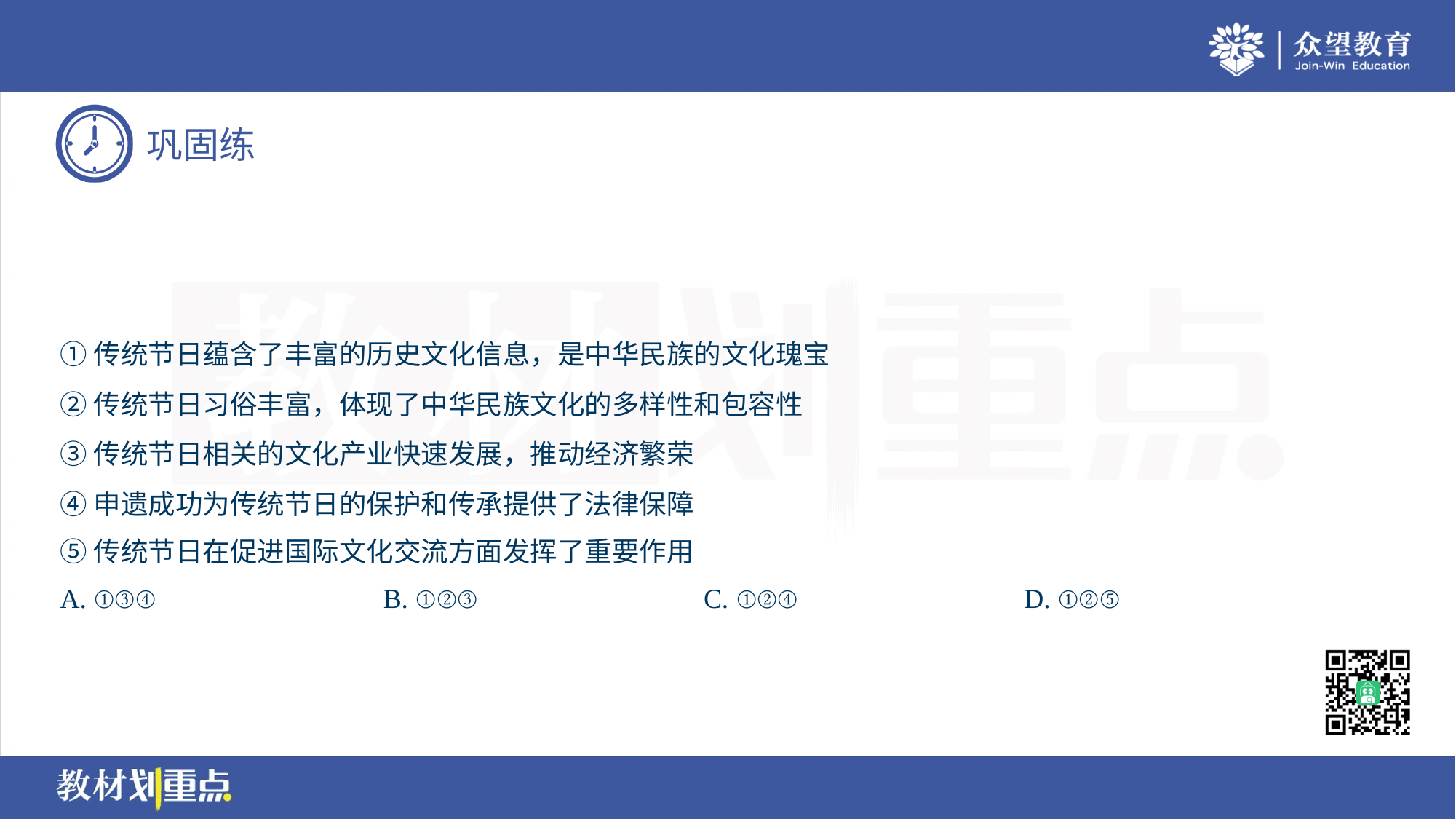

①传统节日蕴含了丰富的历史文化信息，是中华民族的文化瑰宝
②传统节日习俗丰富，体现了中华民族文化的多样性和包容性
③传统节日相关的文化产业快速发展，推动经济繁荣
④申遗成功为传统节日的保护和传承提供了法律保障
⑤传统节日在促进国际文化交流方面发挥了重要作用
A. ①③④	B. ①②③	C. ①②④	D. ①②⑤